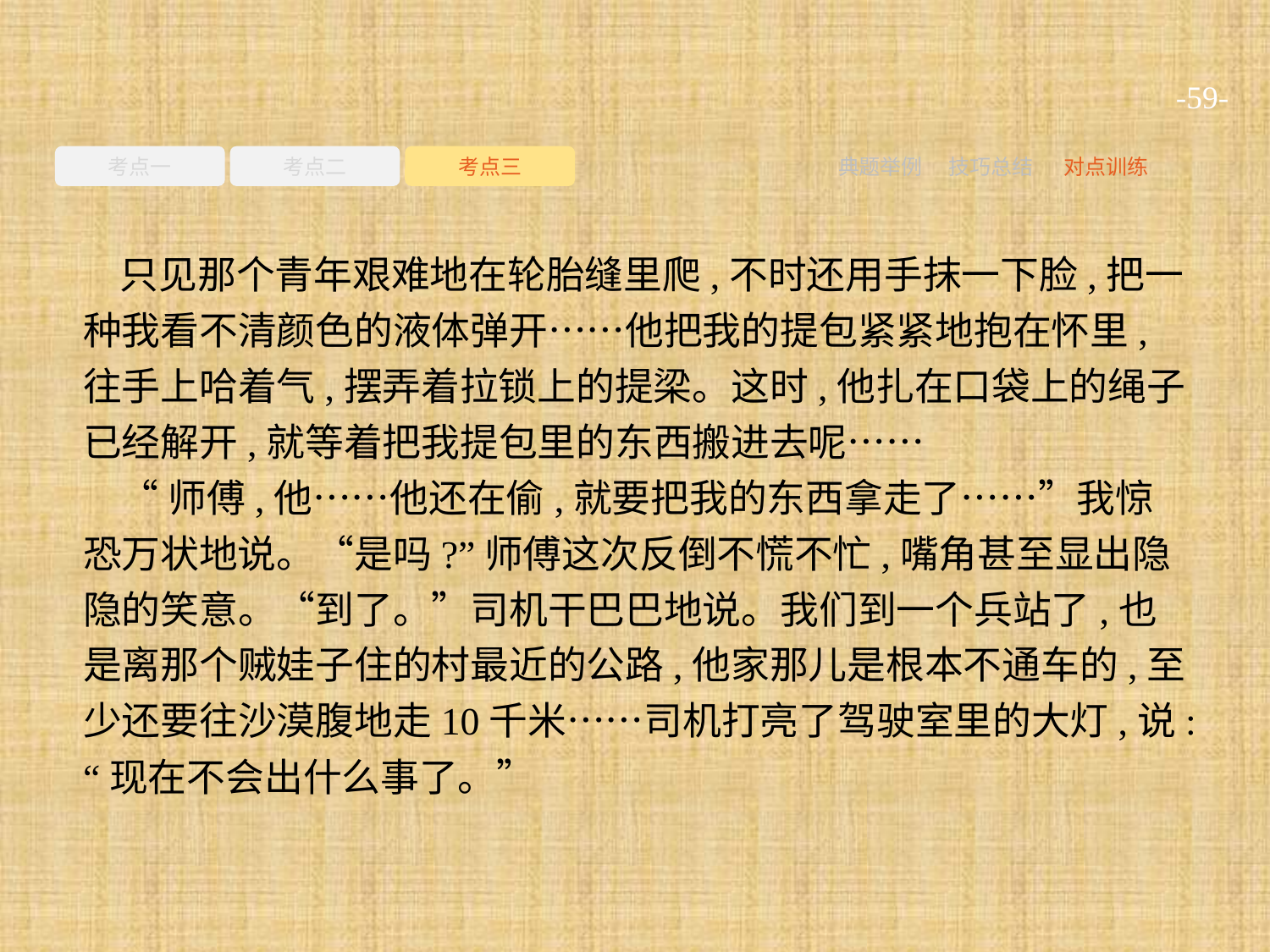

-59-
考点一
考点二
考点三
典题举例
技巧总结
对点训练
只见那个青年艰难地在轮胎缝里爬,不时还用手抹一下脸,把一种我看不清颜色的液体弹开……他把我的提包紧紧地抱在怀里,往手上哈着气,摆弄着拉锁上的提梁。这时,他扎在口袋上的绳子已经解开,就等着把我提包里的东西搬进去呢……
“师傅,他……他还在偷,就要把我的东西拿走了……”我惊恐万状地说。“是吗?”师傅这次反倒不慌不忙,嘴角甚至显出隐隐的笑意。“到了。”司机干巴巴地说。我们到一个兵站了,也是离那个贼娃子住的村最近的公路,他家那儿是根本不通车的,至少还要往沙漠腹地走10千米……司机打亮了驾驶室里的大灯,说:“现在不会出什么事了。”